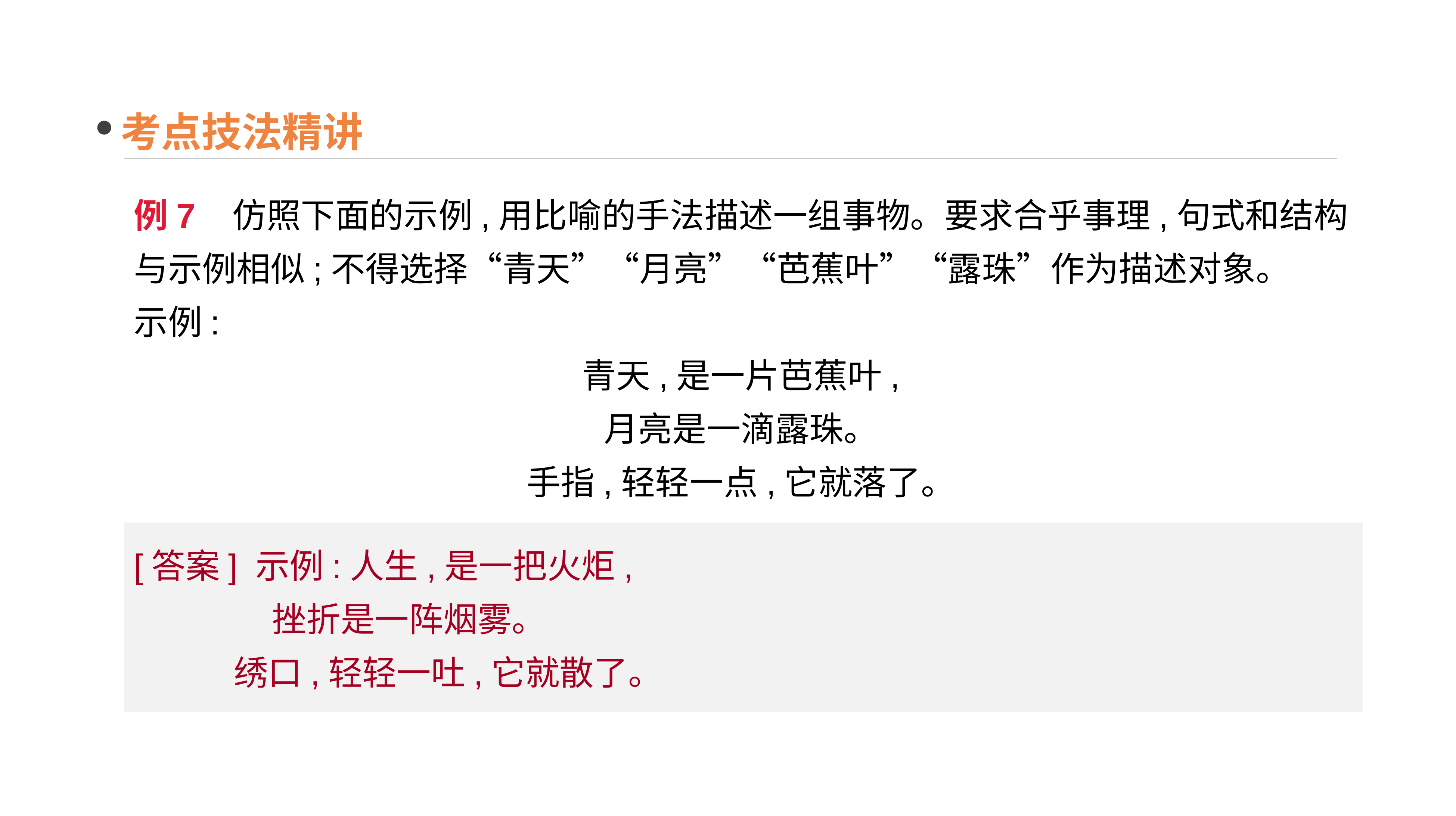

考点技法精讲

例7   仿照下面的示例,用比喻的手法描述一组事物。要求合乎事理,句式和结构与示例相似;不得选择“青天”“月亮”“芭蕉叶”“露珠”作为描述对象。
示例:
青天,是一片芭蕉叶,
月亮是一滴露珠。
手指,轻轻一点,它就落了。

[答案] 示例:人生,是一把火炬,
                 挫折是一阵烟雾。
            绣口,轻轻一吐,它就散了。